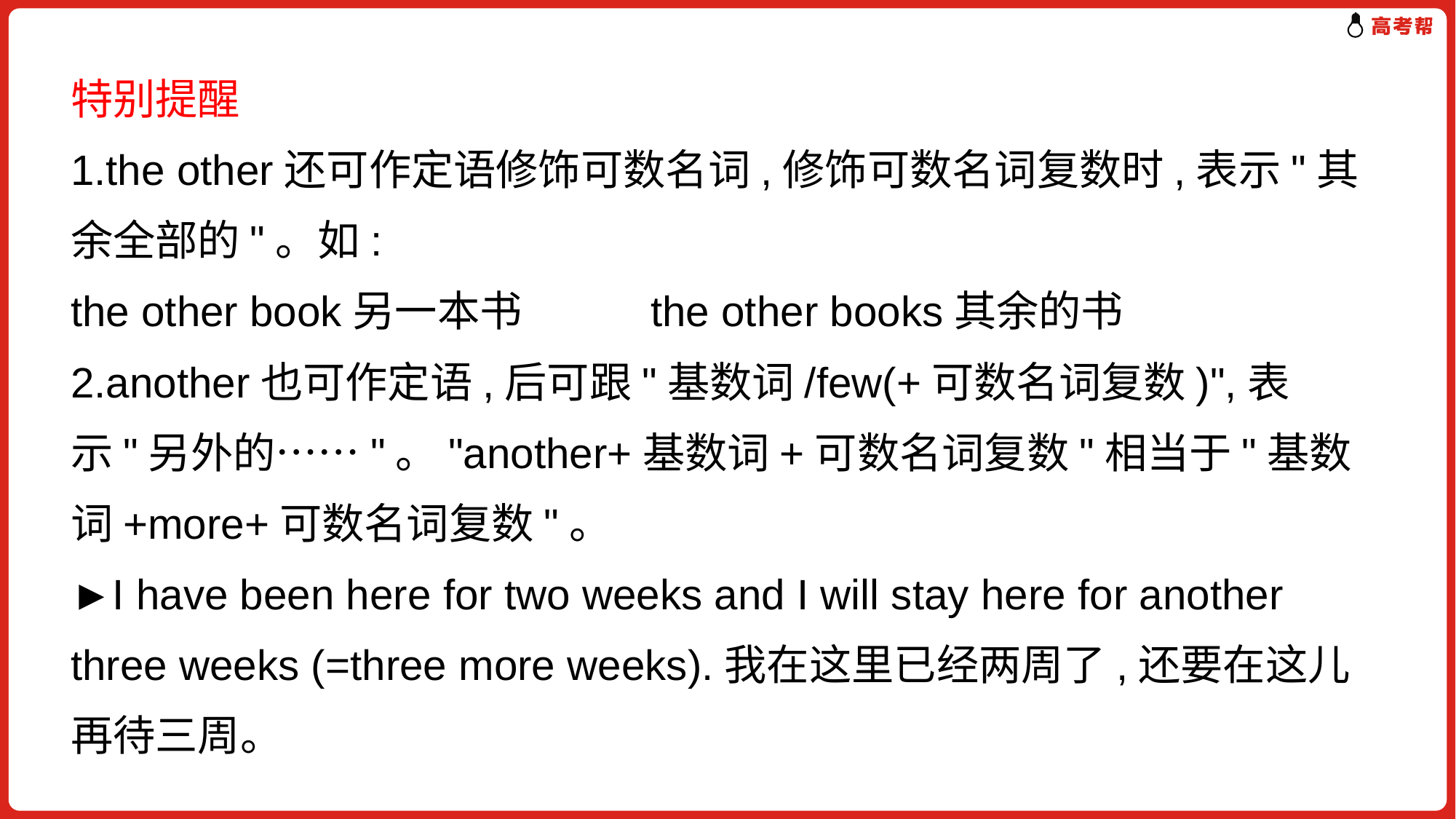

特别提醒
1.the other还可作定语修饰可数名词,修饰可数名词复数时,表示"其余全部的"。如:
the other book另一本书　        the other books其余的书
2.another也可作定语,后可跟"基数词/few(+可数名词复数)",表示"另外的……"。"another+基数词+可数名词复数"相当于"基数词+more+可数名词复数"。
►I have been here for two weeks and I will stay here for another three weeks (=three more weeks).我在这里已经两周了,还要在这儿再待三周。